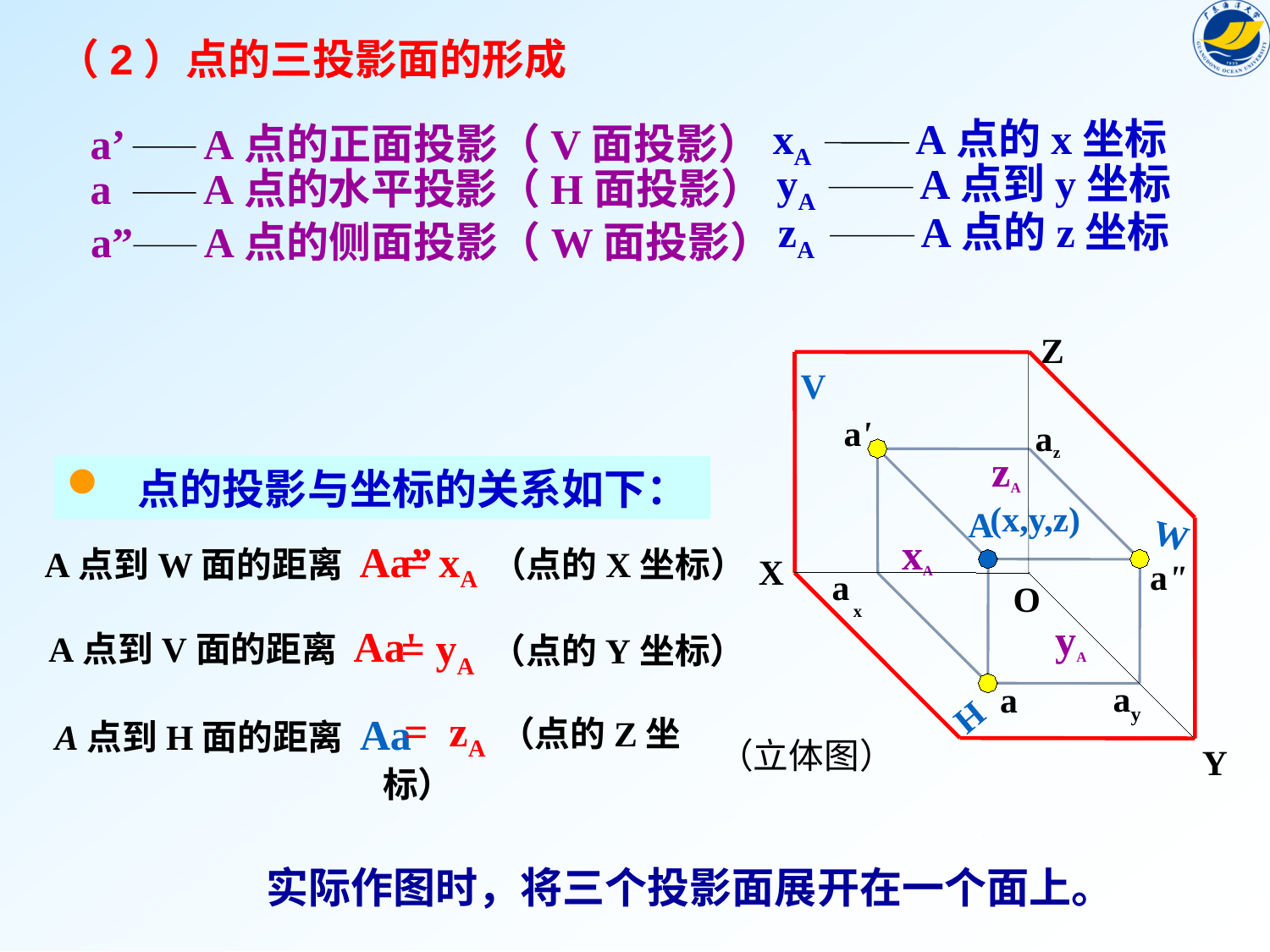

（2）点的三投影面的形成
xA
A点的x坐标

a’
A点的正面投影（V面投影）

yA
A点到y坐标

a
A点的水平投影（H面投影）

zA
A点的z坐标

a”
A点的侧面投影（W面投影）

Z

（立体图）
V
W
X
O
H
Y
a'
az

zA

  点的投影与坐标的关系如下：

(x,y,z)
A
xA
 A点到W面的距离 Aa”
 = xA （点的X坐标）

a"

a
x

A点到V面的距离 Aa'
yA
 = yA （点的Y坐标）

ay
a

  =  zA （点的Z坐标）
A点到H面的距离 Aa

实际作图时，将三个投影面展开在一个面上。